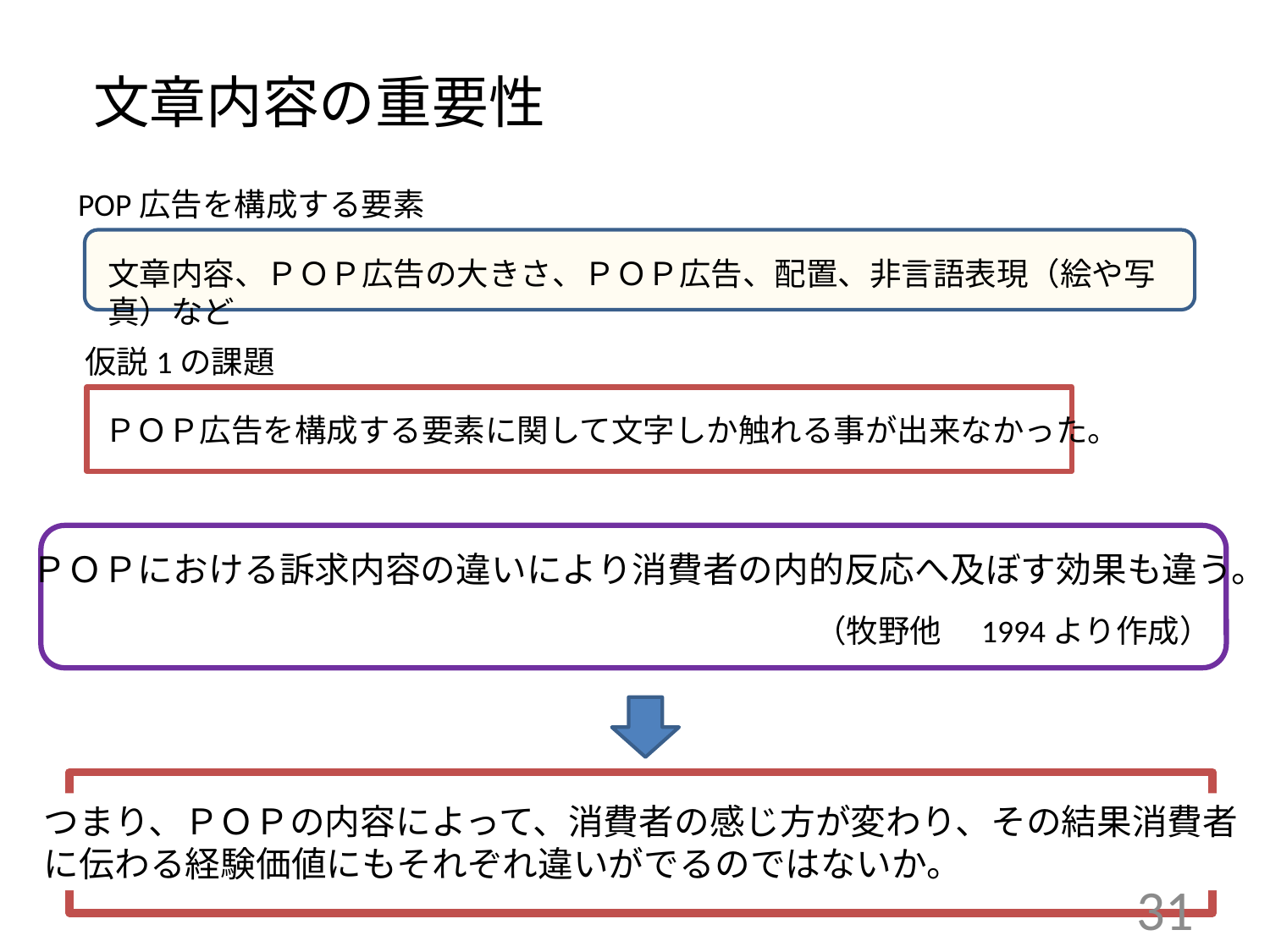

# 文章内容の重要性
POP広告を構成する要素

文章内容、ＰＯＰ広告の大きさ、ＰＯＰ広告、配置、非言語表現（絵や写真）など
仮説1の課題

ＰＯＰ広告を構成する要素に関して文字しか触れる事が出来なかった。

ＰＯＰにおける訴求内容の違いにより消費者の内的反応へ及ぼす効果も違う。
（牧野他　1994より作成）

つまり、ＰＯＰの内容によって、消費者の感じ方が変わり、その結果消費者
に伝わる経験価値にもそれぞれ違いがでるのではないか。
31